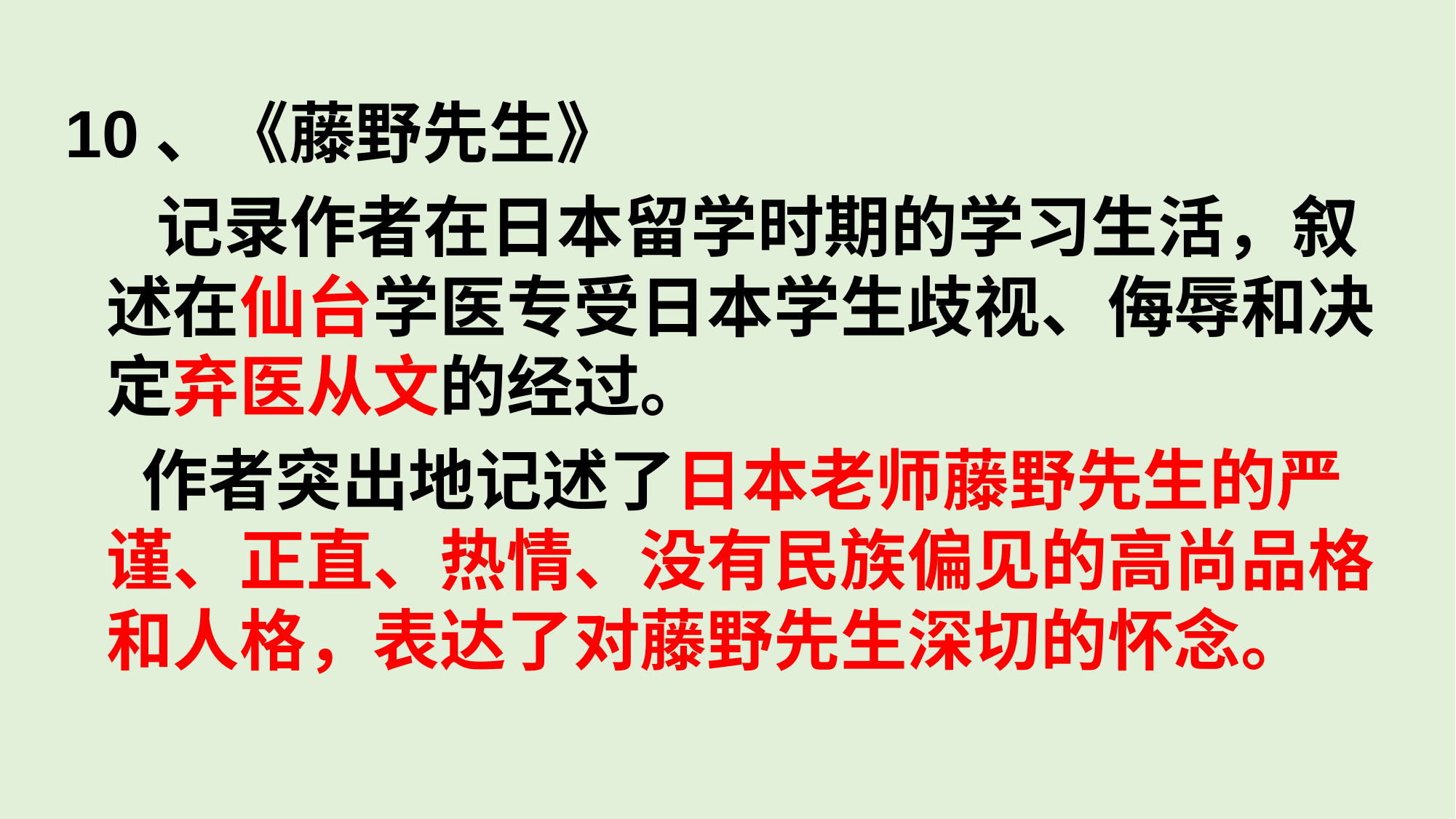

#
10、《藤野先生》
     记录作者在日本留学时期的学习生活，叙述在仙台学医专受日本学生歧视、侮辱和决定弃医从文的经过。
    作者突出地记述了日本老师藤野先生的严谨、正直、热情、没有民族偏见的高尚品格和人格，表达了对藤野先生深切的怀念。